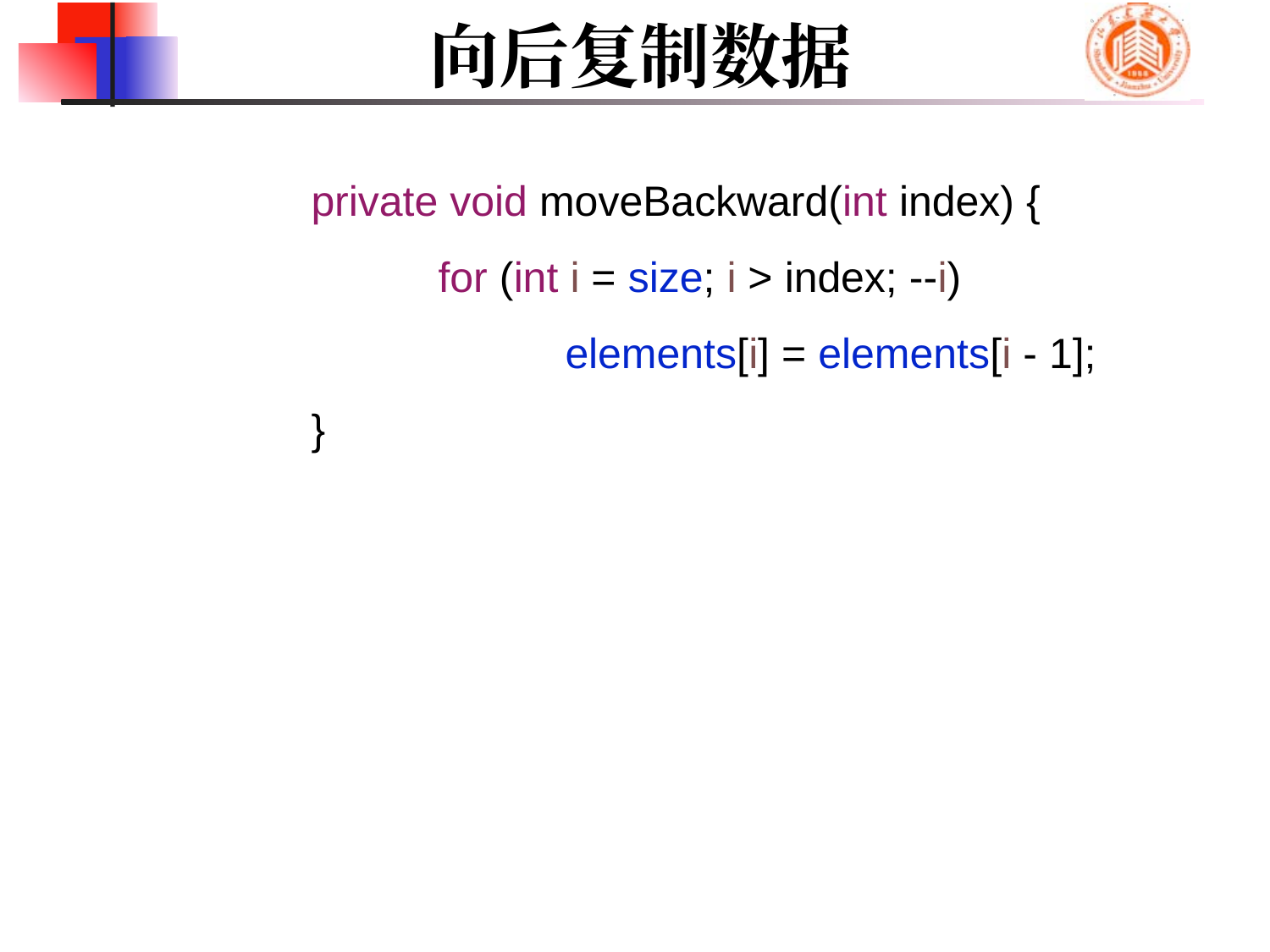

# 向后复制数据
	private void moveBackward(int index) {
		for (int i = size; i > index; --i)
			elements[i] = elements[i - 1];
	}